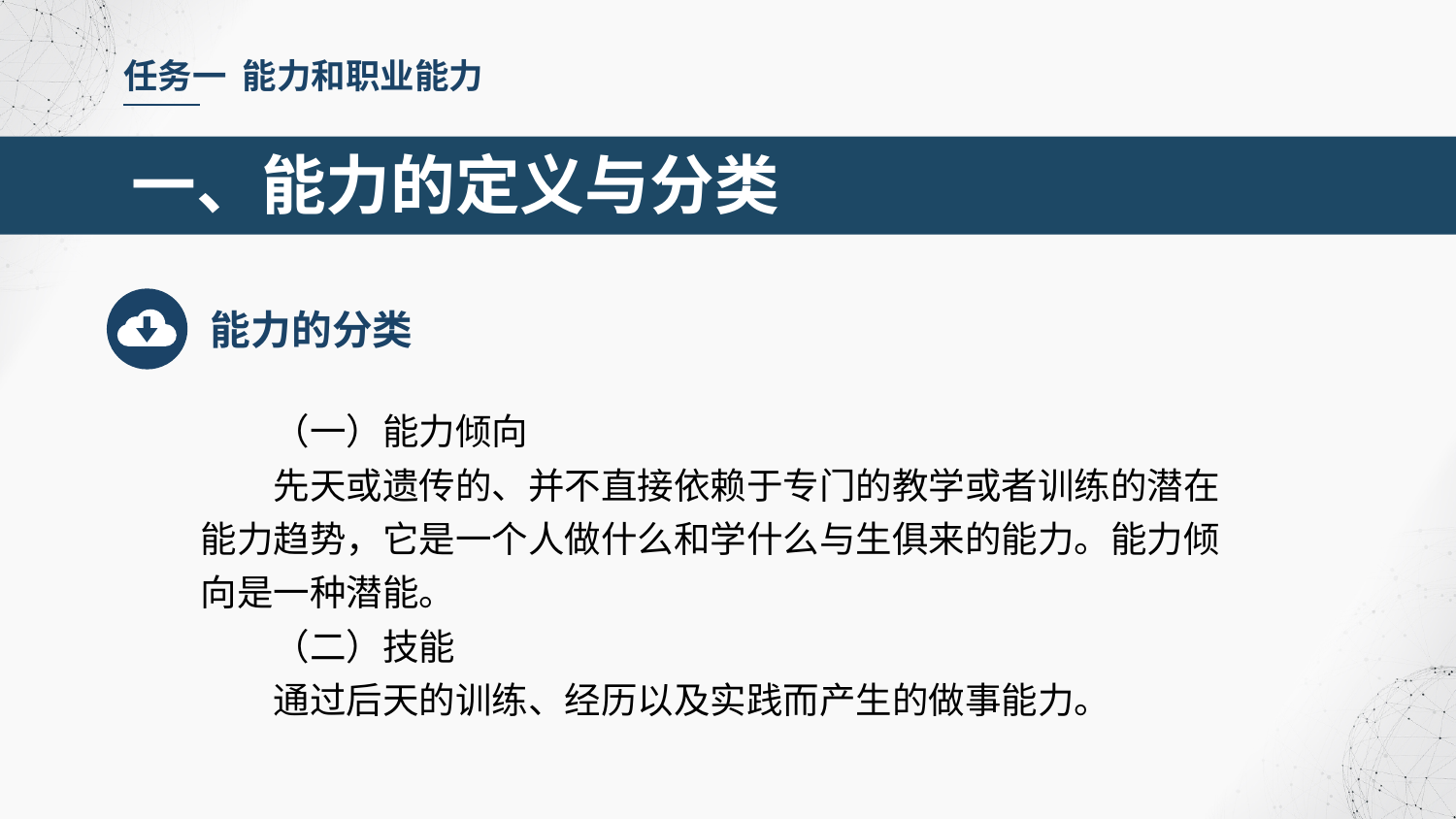

任务一  能力和职业能力

一、能力的定义与分类

能力的分类
（一）能力倾向
先天或遗传的、并不直接依赖于专门的教学或者训练的潜在能力趋势，它是一个人做什么和学什么与生俱来的能力。能力倾向是一种潜能。
（二）技能
通过后天的训练、经历以及实践而产生的做事能力。